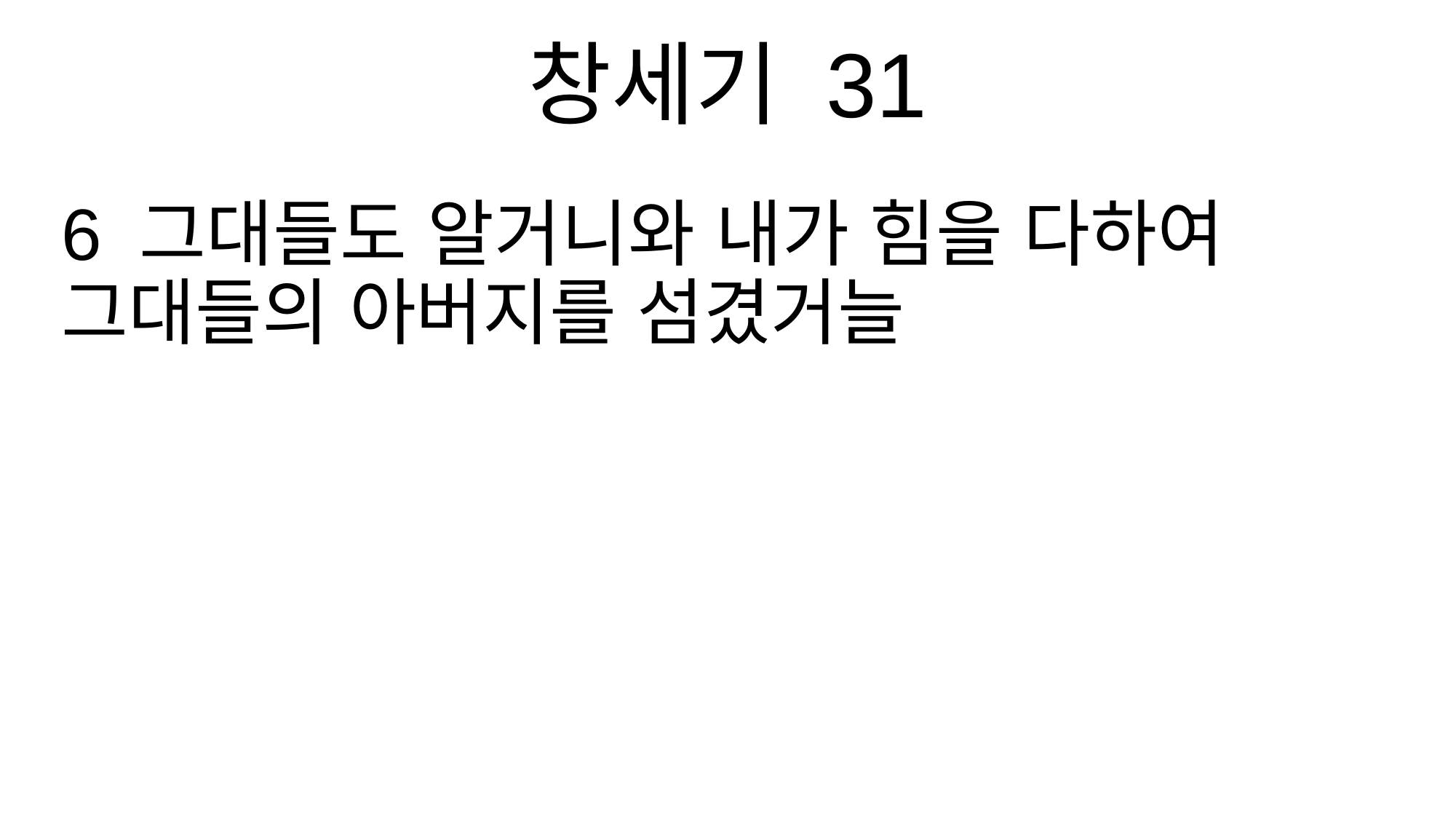

창세기 31
6 그대들도 알거니와 내가 힘을 다하여 그대들의 아버지를 섬겼거늘